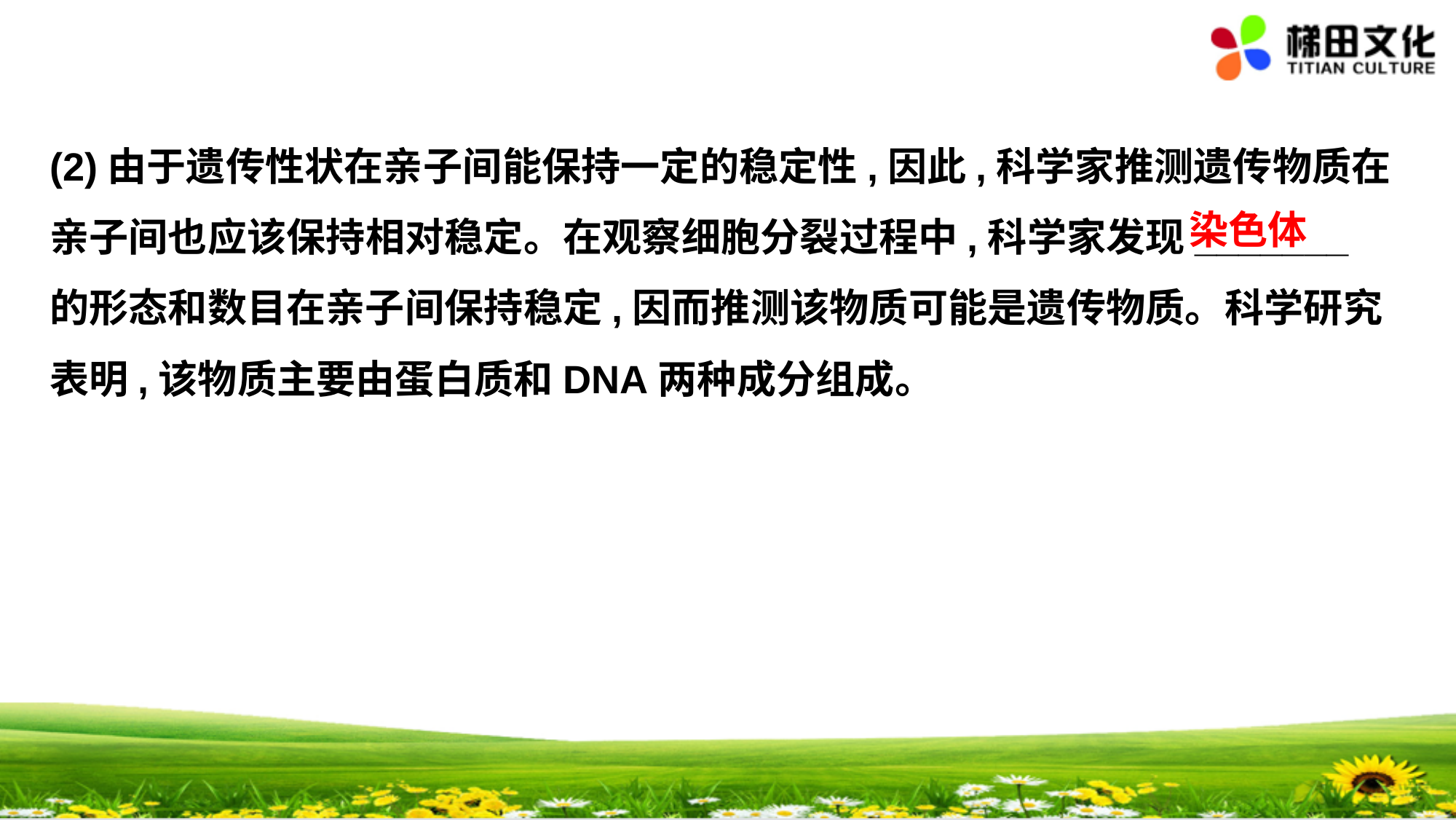

(2)由于遗传性状在亲子间能保持一定的稳定性,因此,科学家推测遗传物质在
亲子间也应该保持相对稳定。在观察细胞分裂过程中,科学家发现_______
的形态和数目在亲子间保持稳定,因而推测该物质可能是遗传物质。科学研究
表明,该物质主要由蛋白质和DNA两种成分组成。
染色体